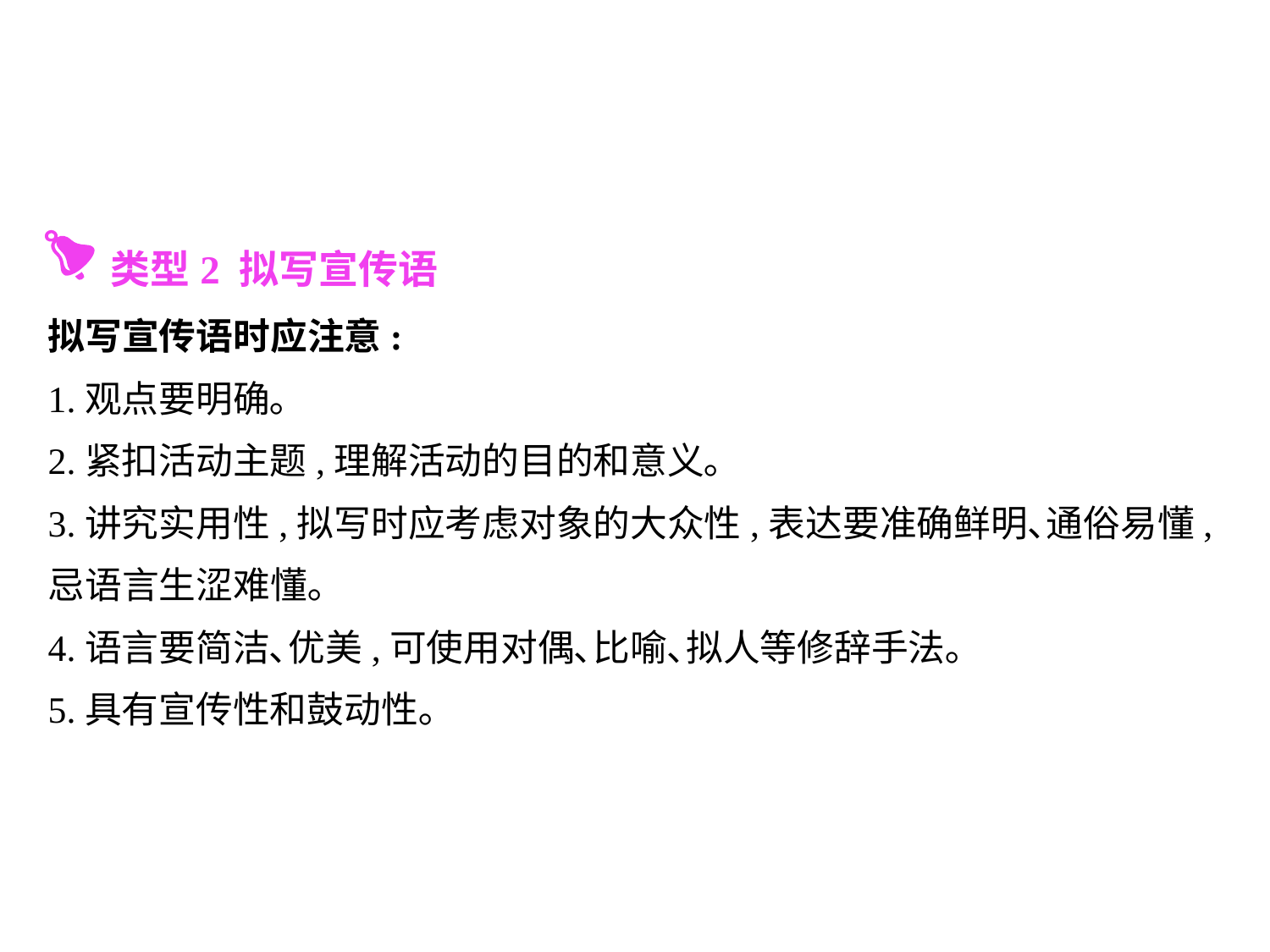

类型2 拟写宣传语

拟写宣传语时应注意:
1.观点要明确｡
2.紧扣活动主题,理解活动的目的和意义｡
3.讲究实用性,拟写时应考虑对象的大众性,表达要准确鲜明､通俗易懂,忌语言生涩难懂｡
4.语言要简洁､优美,可使用对偶､比喻､拟人等修辞手法｡
5.具有宣传性和鼓动性｡